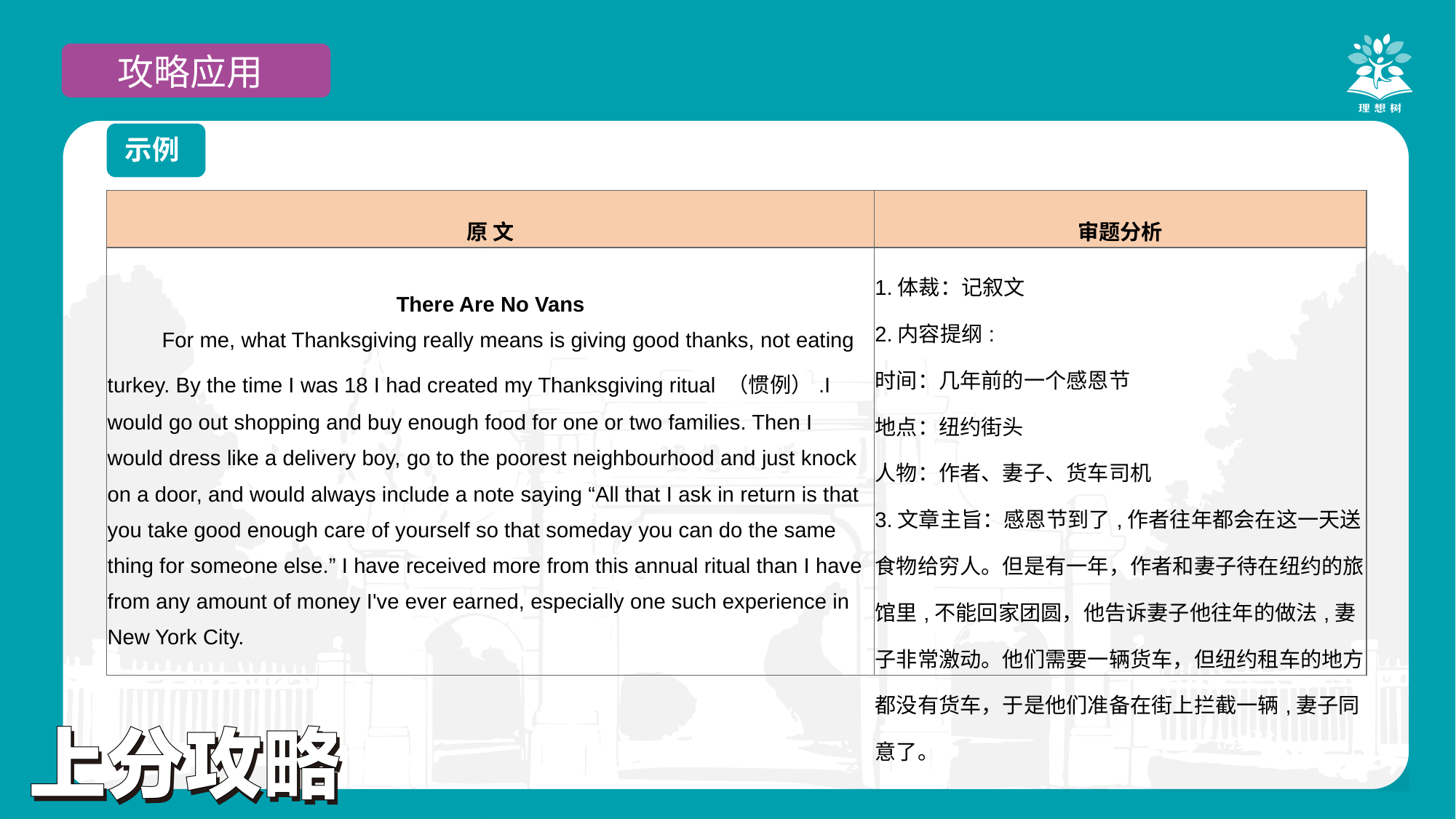

攻略应用

示例
| 原 文 | 审题分析 |
| --- | --- |
| There Are No Vans For me, what Thanksgiving really means is giving good thanks, not eating turkey. By the time I was 18 I had created my Thanksgiving ritual （惯例）.I would go out shopping and buy enough food for one or two families. Then I would dress like a delivery boy, go to the poorest neighbourhood and just knock on a door, and would always include a note saying “All that I ask in return is that you take good enough care of yourself so that someday you can do the same thing for someone else.” I have received more from this annual ritual than I have from any amount of money I've ever earned, especially one such experience in New York City. | 1.体裁：记叙文 2.内容提纲: 时间：几年前的一个感恩节 地点：纽约街头 人物：作者、妻子、货车司机 3.文章主旨：感恩节到了,作者往年都会在这一天送食物给穷人。但是有一年，作者和妻子待在纽约的旅馆里,不能回家团圆，他告诉妻子他往年的做法,妻子非常激动。他们需要一辆货车，但纽约租车的地方都没有货车，于是他们准备在街上拦截一辆,妻子同意了。 |